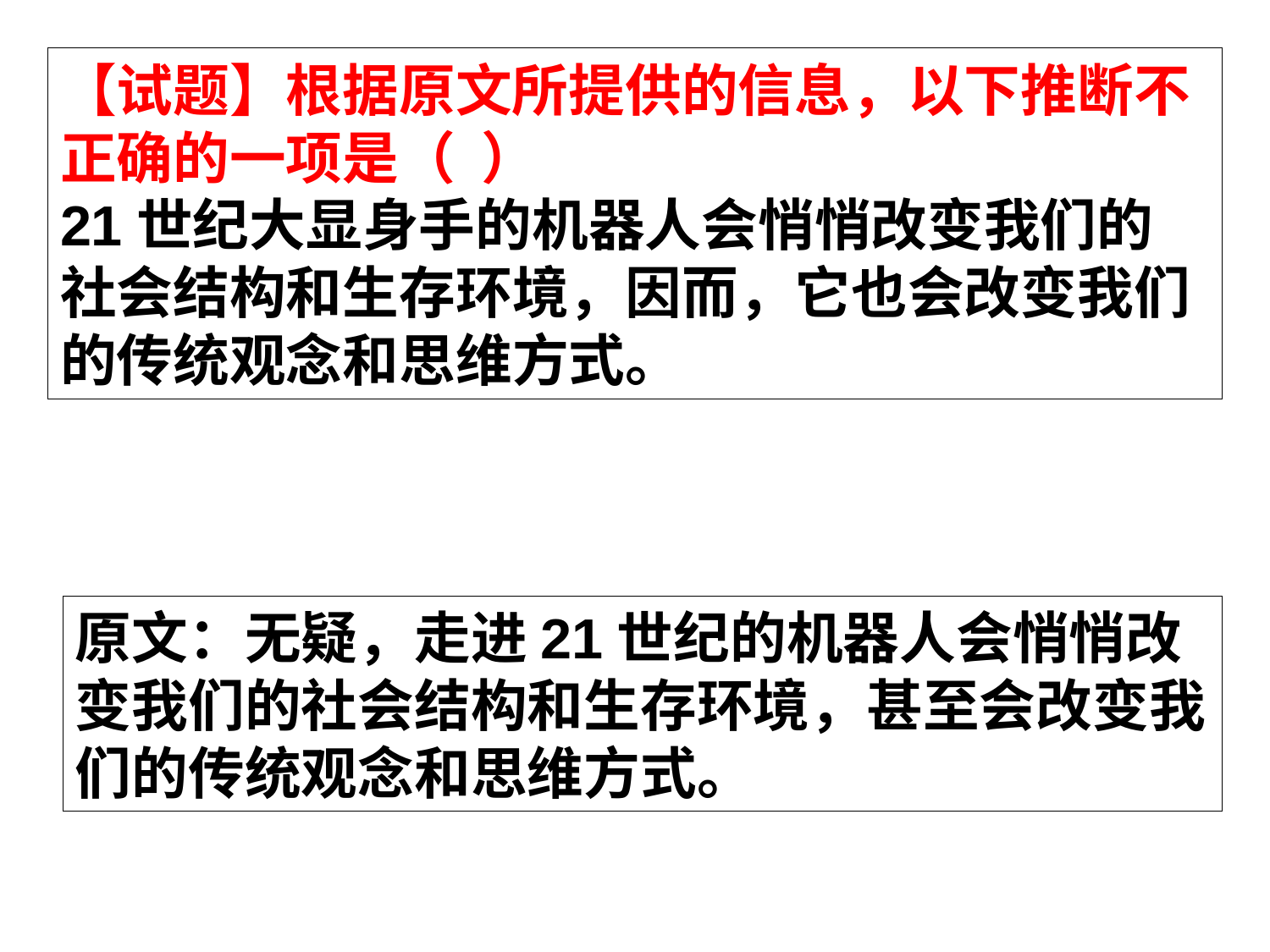

【试题】根据原文所提供的信息，以下推断不正确的一项是（  ）
21世纪大显身手的机器人会悄悄改变我们的社会结构和生存环境，因而，它也会改变我们的传统观念和思维方式。
原文：无疑，走进21世纪的机器人会悄悄改变我们的社会结构和生存环境，甚至会改变我们的传统观念和思维方式。